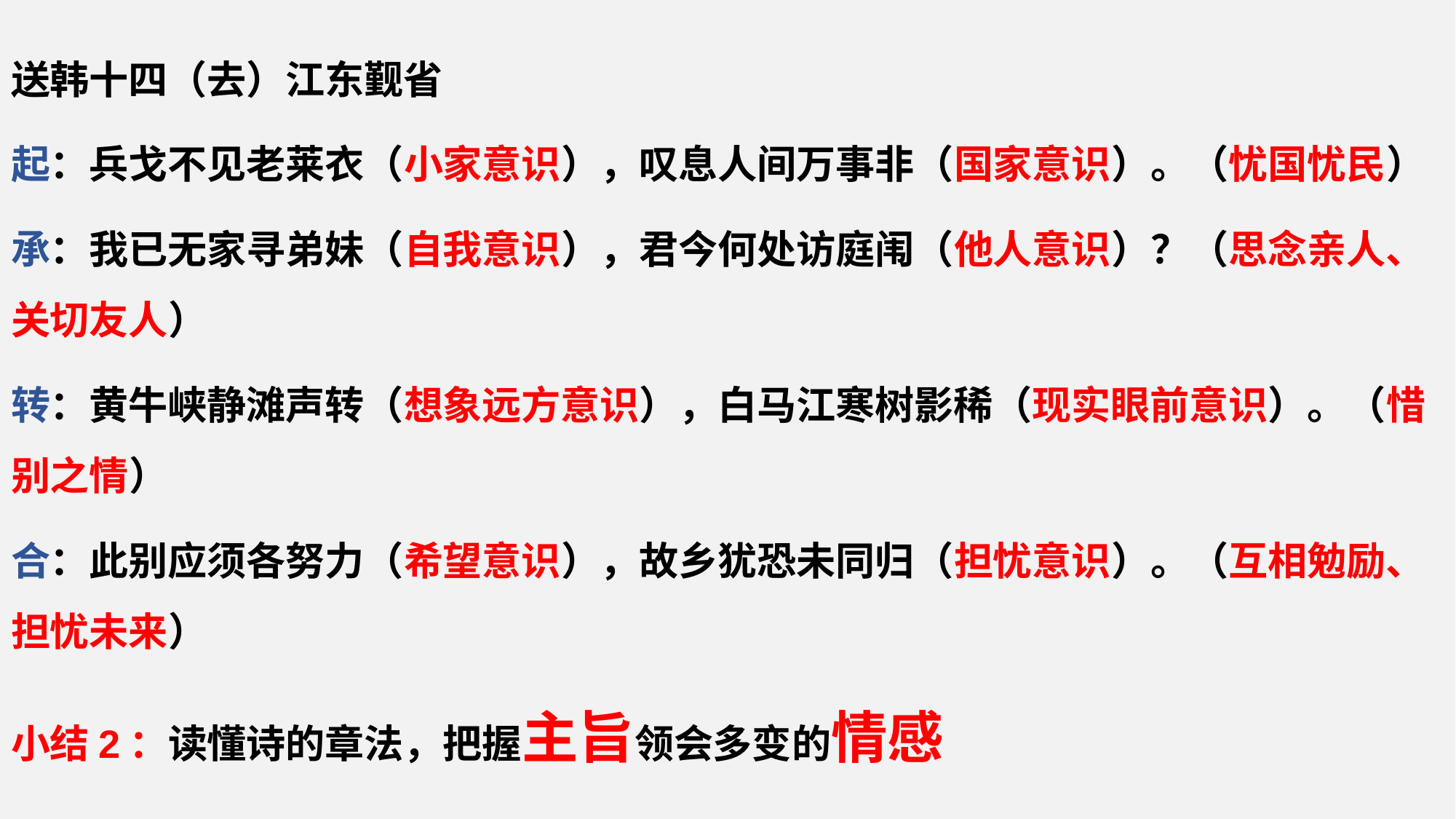

送韩十四（去）江东觐省
起：兵戈不见老莱衣（小家意识），叹息人间万事非（国家意识）。（忧国忧民）
承：我已无家寻弟妹（自我意识），君今何处访庭闱（他人意识）？（思念亲人、关切友人）
转：黄牛峡静滩声转（想象远方意识），白马江寒树影稀（现实眼前意识）。（惜别之情）
合：此别应须各努力（希望意识），故乡犹恐未同归（担忧意识）。（互相勉励、担忧未来）
小结2：读懂诗的章法，把握主旨领会多变的情感